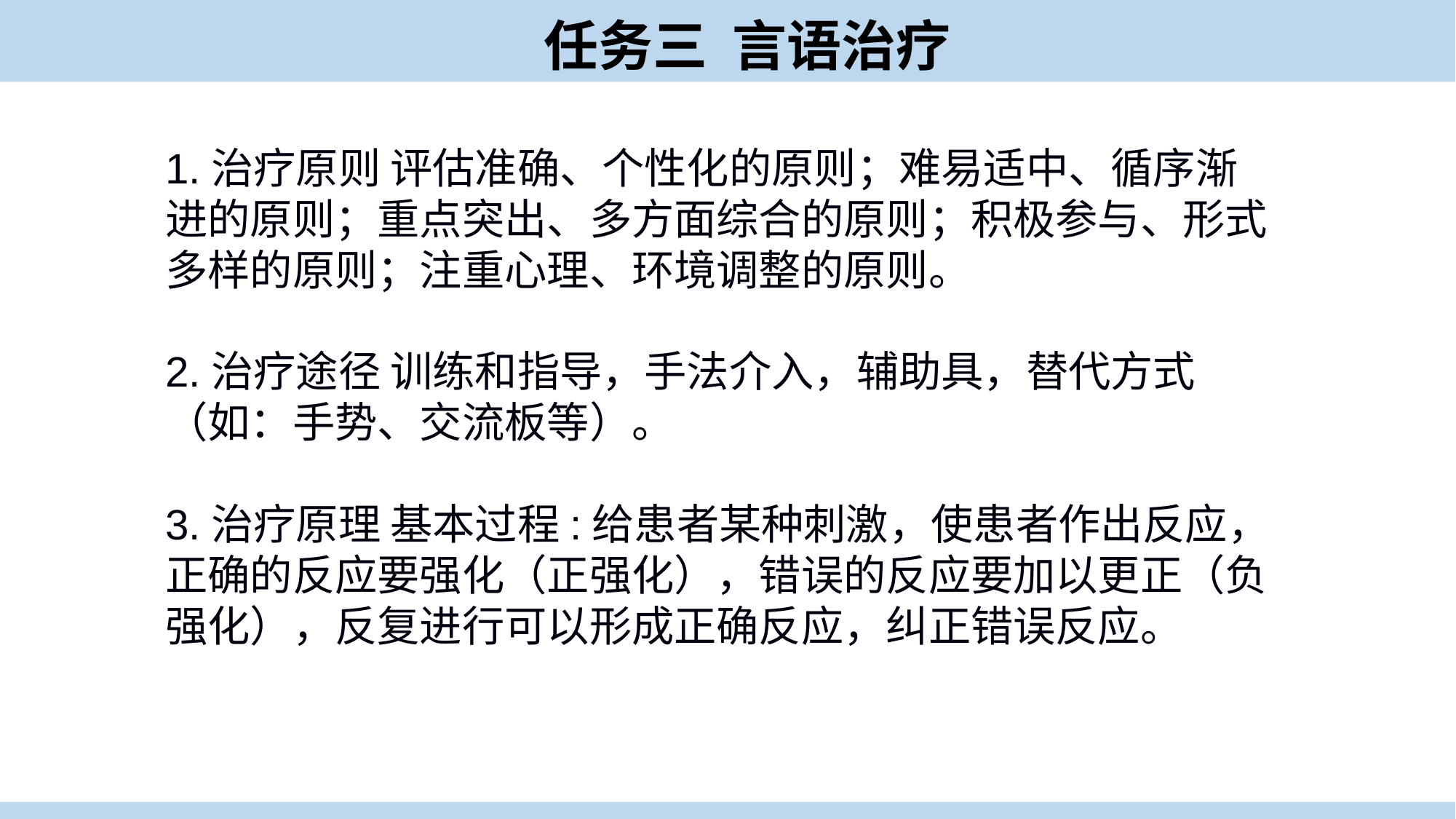

任务三  言语治疗
1.治疗原则 评估准确、个性化的原则；难易适中、循序渐进的原则；重点突出、多方面综合的原则；积极参与、形式多样的原则；注重心理、环境调整的原则。

2.治疗途径 训练和指导，手法介入，辅助具，替代方式（如：手势、交流板等）。

3.治疗原理 基本过程:给患者某种刺激，使患者作出反应，正确的反应要强化（正强化），错误的反应要加以更正（负强化），反复进行可以形成正确反应，纠正错误反应。